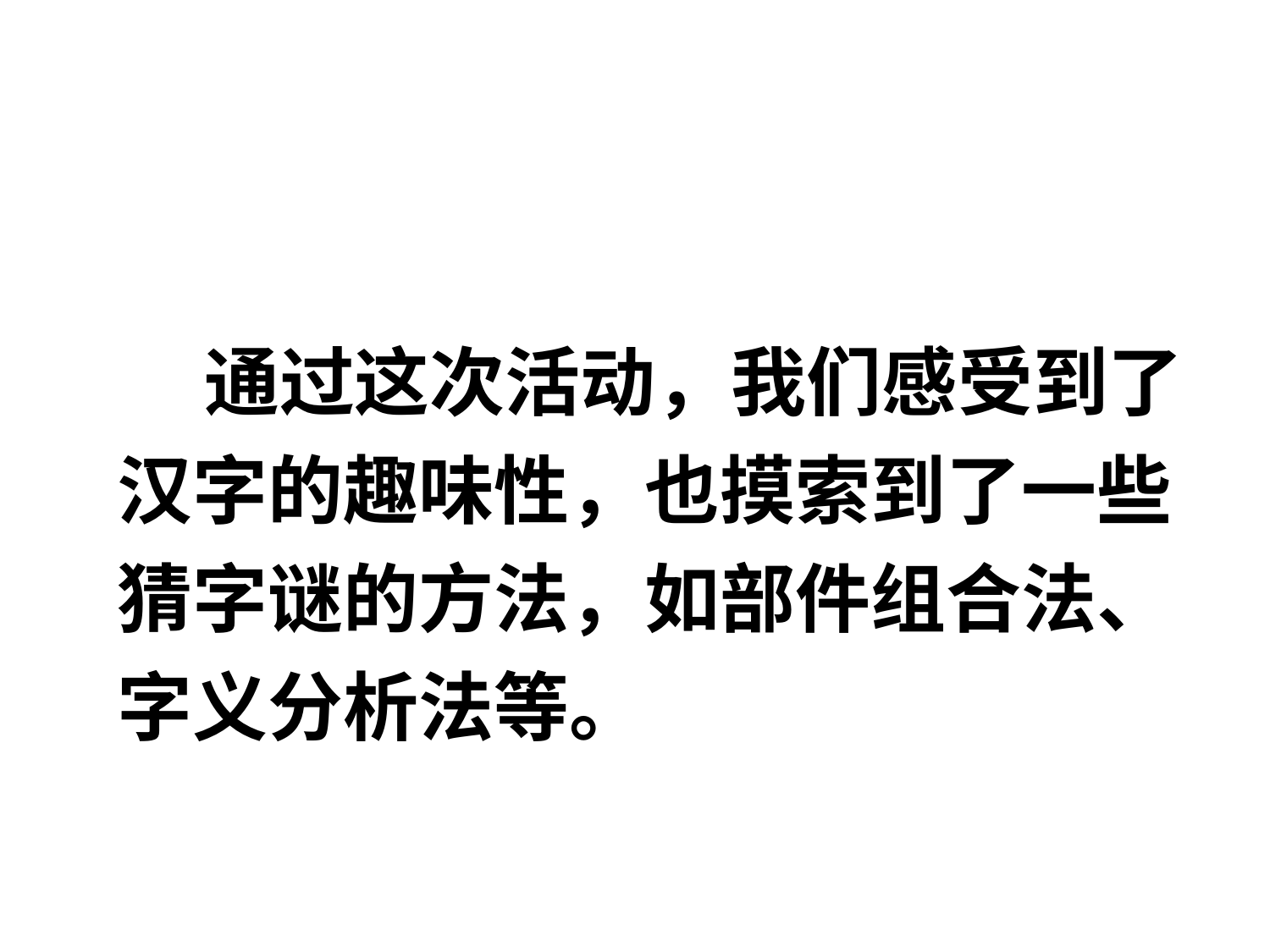

通过这次活动，我们感受到了汉字的趣味性，也摸索到了一些猜字谜的方法，如部件组合法、字义分析法等。